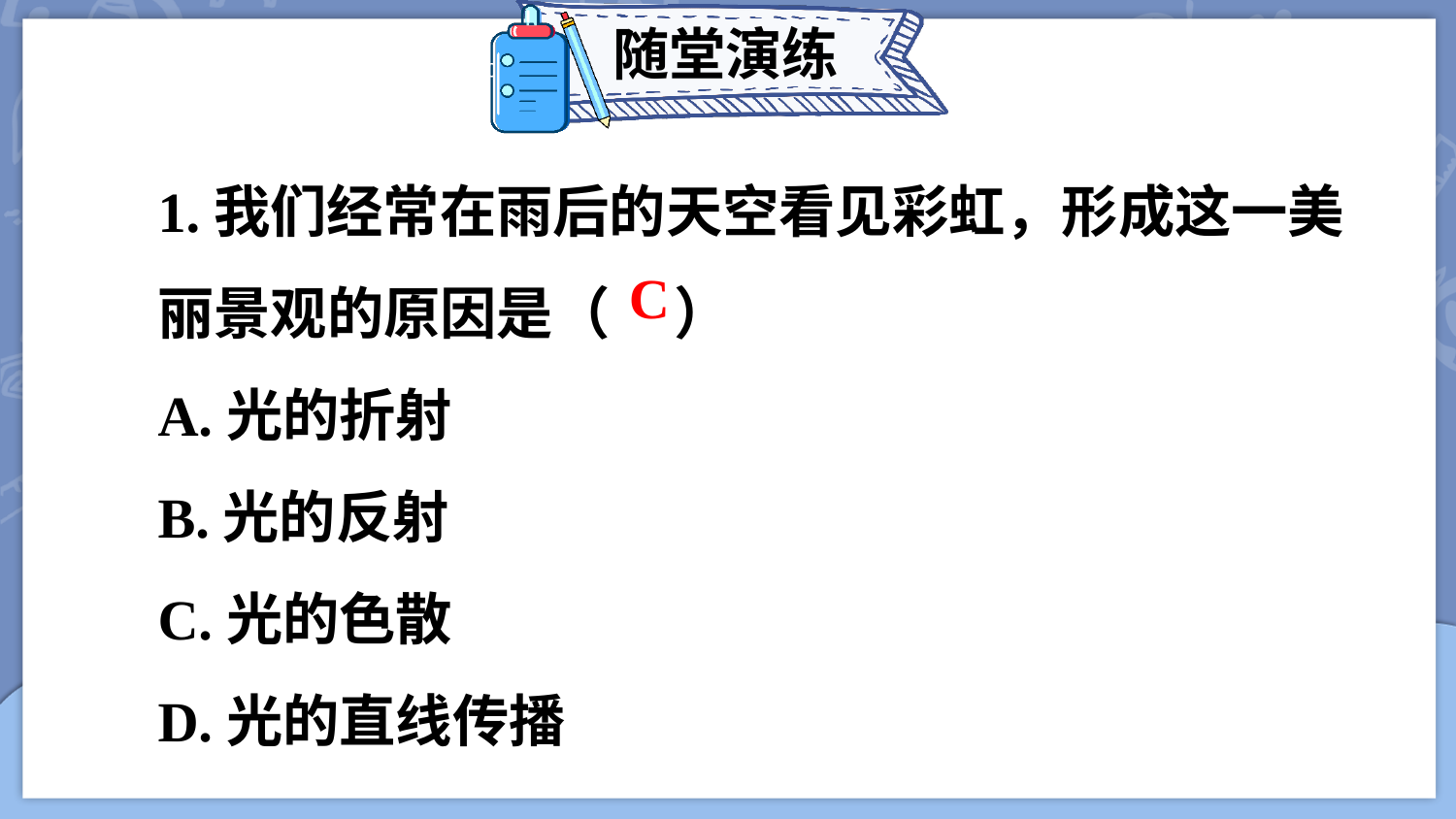

随堂演练
1.我们经常在雨后的天空看见彩虹，形成这一美丽景观的原因是（     ）
A.光的折射
B.光的反射
C.光的色散
D.光的直线传播
C